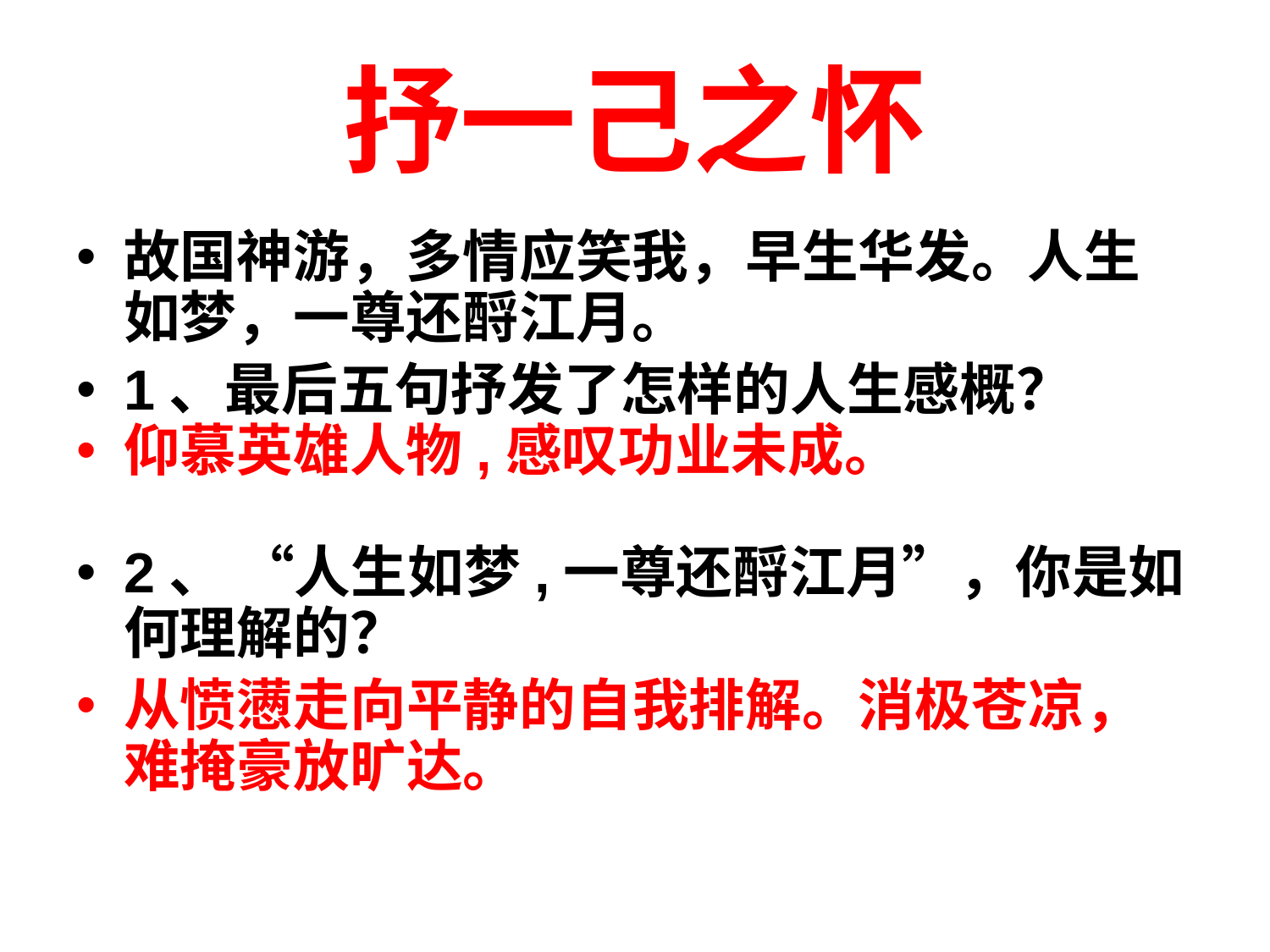

# 抒一己之怀
故国神游，多情应笑我，早生华发。人生如梦，一尊还酹江月。
1、最后五句抒发了怎样的人生感概？
仰慕英雄人物,感叹功业未成。

2、 “人生如梦,一尊还酹江月”，你是如何理解的？
从愤懑走向平静的自我排解。消极苍凉，难掩豪放旷达。